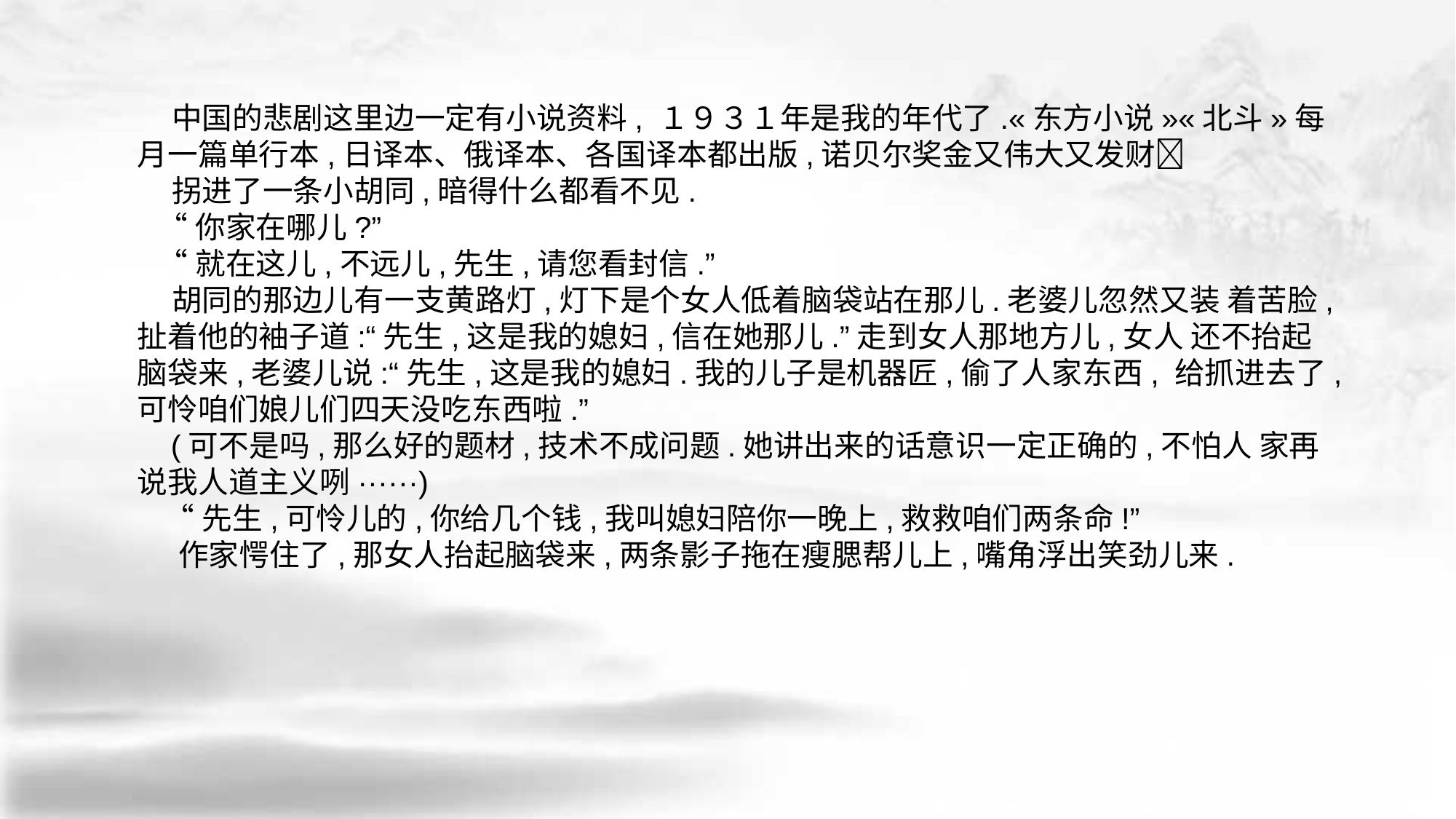

中国的悲剧这里边一定有小说资料, １９３１年是我的年代了.«东方小说»«北斗»每 月一篇单行本,日译本、俄译本、各国译本都出版,诺贝尔奖金又伟大又发财􀆺
    拐进了一条小胡同,暗得什么都看不见.
   “你家在哪儿?”
   “就在这儿,不远儿,先生,请您看封信.”
    胡同的那边儿有一支黄路灯,灯下是个女人低着脑袋站在那儿.老婆儿忽然又装 着苦脸,扯着他的袖子道:“先生,这是我的媳妇,信在她那儿.”走到女人那地方儿,女人 还不抬起脑袋来,老婆儿说:“先生,这是我的媳妇.我的儿子是机器匠,偷了人家东西, 给抓进去了,可怜咱们娘儿们四天没吃东西啦.”
    (可不是吗,那么好的题材,技术不成问题.她讲出来的话意识一定正确的,不怕人 家再说我人道主义咧······)
    “先生,可怜儿的,你给几个钱,我叫媳妇陪你一晚上,救救咱们两条命!”
     作家愕住了,那女人抬起脑袋来,两条影子拖在瘦腮帮儿上,嘴角浮出笑劲儿来.